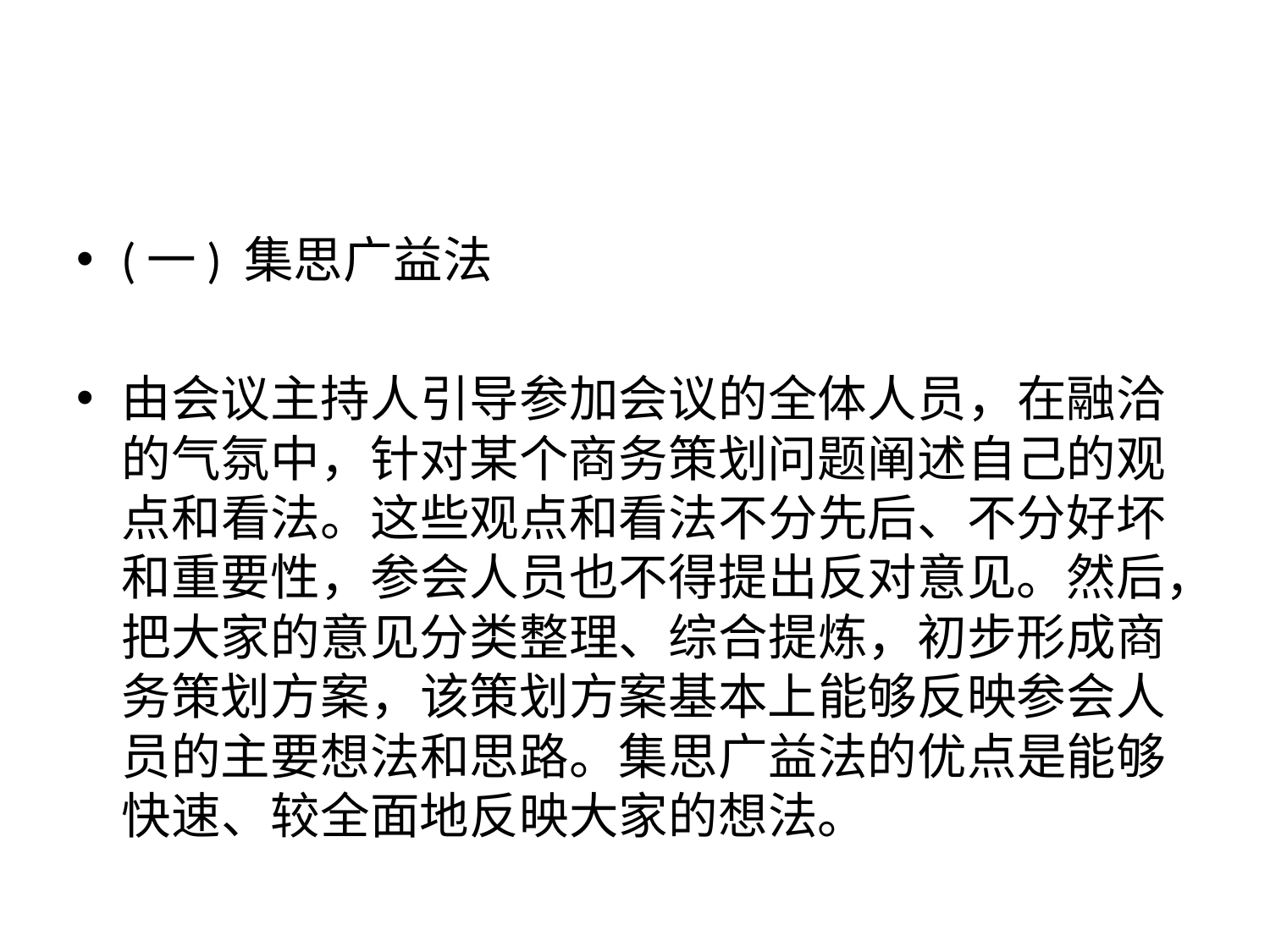

#
(一) 集思广益法

由会议主持人引导参加会议的全体人员，在融洽的气氛中，针对某个商务策划问题阐述自己的观点和看法。这些观点和看法不分先后、不分好坏和重要性，参会人员也不得提出反对意见。然后，把大家的意见分类整理、综合提炼，初步形成商务策划方案，该策划方案基本上能够反映参会人员的主要想法和思路。集思广益法的优点是能够快速、较全面地反映大家的想法。